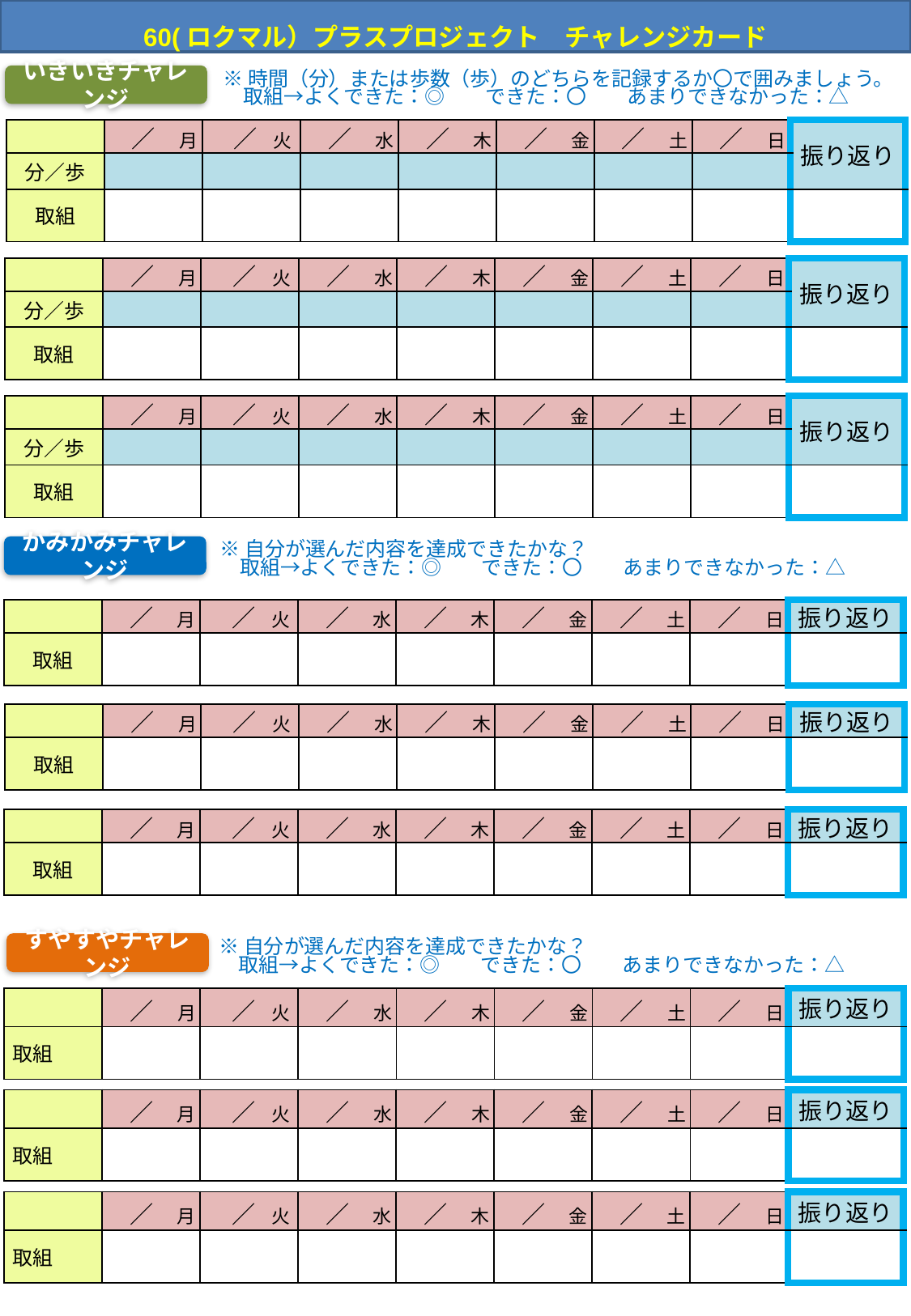

60(ロクマル）プラスプロジェクト　チャレンジカード

いきいきチャレンジ
※時間（分）または歩数（歩）のどちらを記録するか〇で囲みましょう。
　取組→よくできた：◎　　できた：〇　　あまりできなかった：△
|  | ／　月 | ／ 火 | ／　水 | ／　木 | ／　金 | ／　土 | ／　日 | 振り返り |
| --- | --- | --- | --- | --- | --- | --- | --- | --- |
| 分／歩 |  |  |  |  |  |  |  |  |
| 取組 |  |  |  |  |  |  |  |  |
|  | ／　月 | ／ 火 | ／　水 | ／　木 | ／　金 | ／　土 | ／　日 | 振り返り |
| --- | --- | --- | --- | --- | --- | --- | --- | --- |
| 分／歩 |  |  |  |  |  |  |  |  |
| 取組 |  |  |  |  |  |  |  |  |
|  | ／　月 | ／ 火 | ／　水 | ／　木 | ／　金 | ／　土 | ／　日 | 振り返り |
| --- | --- | --- | --- | --- | --- | --- | --- | --- |
| 分／歩 |  |  |  |  |  |  |  |  |
| 取組 |  |  |  |  |  |  |  |  |
かみかみチャレンジ
※自分が選んだ内容を達成できたかな？
　取組→よくできた：◎　　できた：〇　　あまりできなかった：△
|  | ／　月 | ／ 火 | ／　水 | ／　木 | ／　金 | ／　土 | ／　日 | 振り返り |
| --- | --- | --- | --- | --- | --- | --- | --- | --- |
| 取組 |  |  |  |  |  |  |  |  |
|  | ／　月 | ／ 火 | ／　水 | ／　木 | ／　金 | ／　土 | ／　日 | 振り返り |
| --- | --- | --- | --- | --- | --- | --- | --- | --- |
| 取組 |  |  |  |  |  |  |  |  |
|  | ／　月 | ／ 火 | ／　水 | ／　木 | ／　金 | ／　土 | ／　日 | 振り返り |
| --- | --- | --- | --- | --- | --- | --- | --- | --- |
| 取組 |  |  |  |  |  |  |  |  |
すやすやチャレンジ
※自分が選んだ内容を達成できたかな？
　取組→よくできた：◎　　できた：〇　　あまりできなかった：△
|  | ／　月 | ／ 火 | ／　水 | ／　木 | ／　金 | ／　土 | ／　日 | 振り返り |
| --- | --- | --- | --- | --- | --- | --- | --- | --- |
| 取組 |  |  |  |  |  |  |  |  |
|  | ／　月 | ／ 火 | ／　水 | ／　木 | ／　金 | ／　土 | ／　日 | 振り返り |
| --- | --- | --- | --- | --- | --- | --- | --- | --- |
| 取組 |  |  |  |  |  |  |  |  |
|  | ／　月 | ／ 火 | ／　水 | ／　木 | ／　金 | ／　土 | ／　日 | 振り返り |
| --- | --- | --- | --- | --- | --- | --- | --- | --- |
| 取組 |  |  |  |  |  |  |  |  |